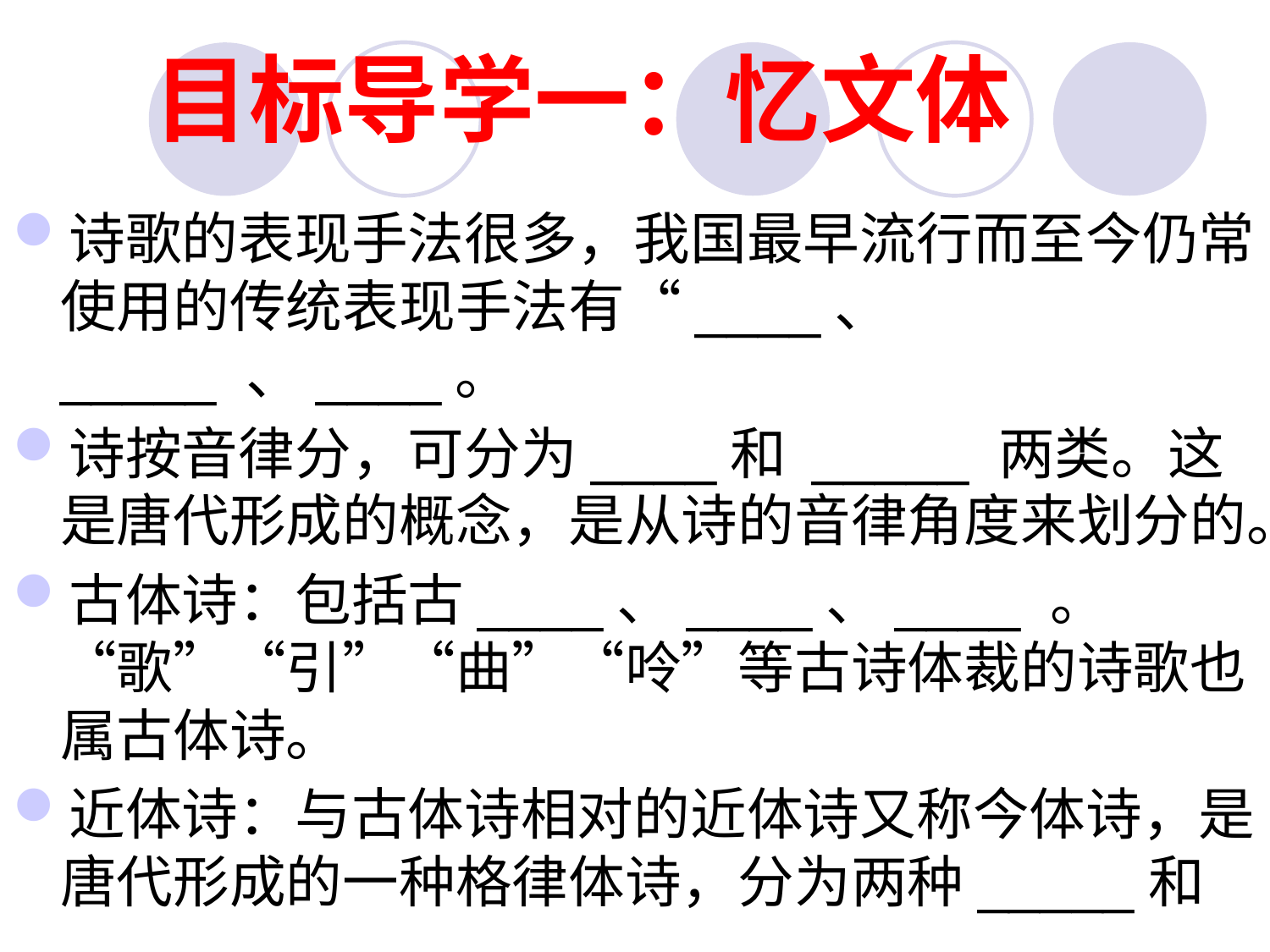

# 目标导学一：忆文体
诗歌的表现手法很多，我国最早流行而至今仍常使用的传统表现手法有“____、 _____ 、____。
诗按音律分，可分为____和 _____ 两类。这是唐代形成的概念，是从诗的音律角度来划分的。
古体诗：包括古____、____、____ 。“歌”“引”“曲”“呤”等古诗体裁的诗歌也属古体诗。
近体诗：与古体诗相对的近体诗又称今体诗，是唐代形成的一种格律体诗，分为两种_____和____ 。